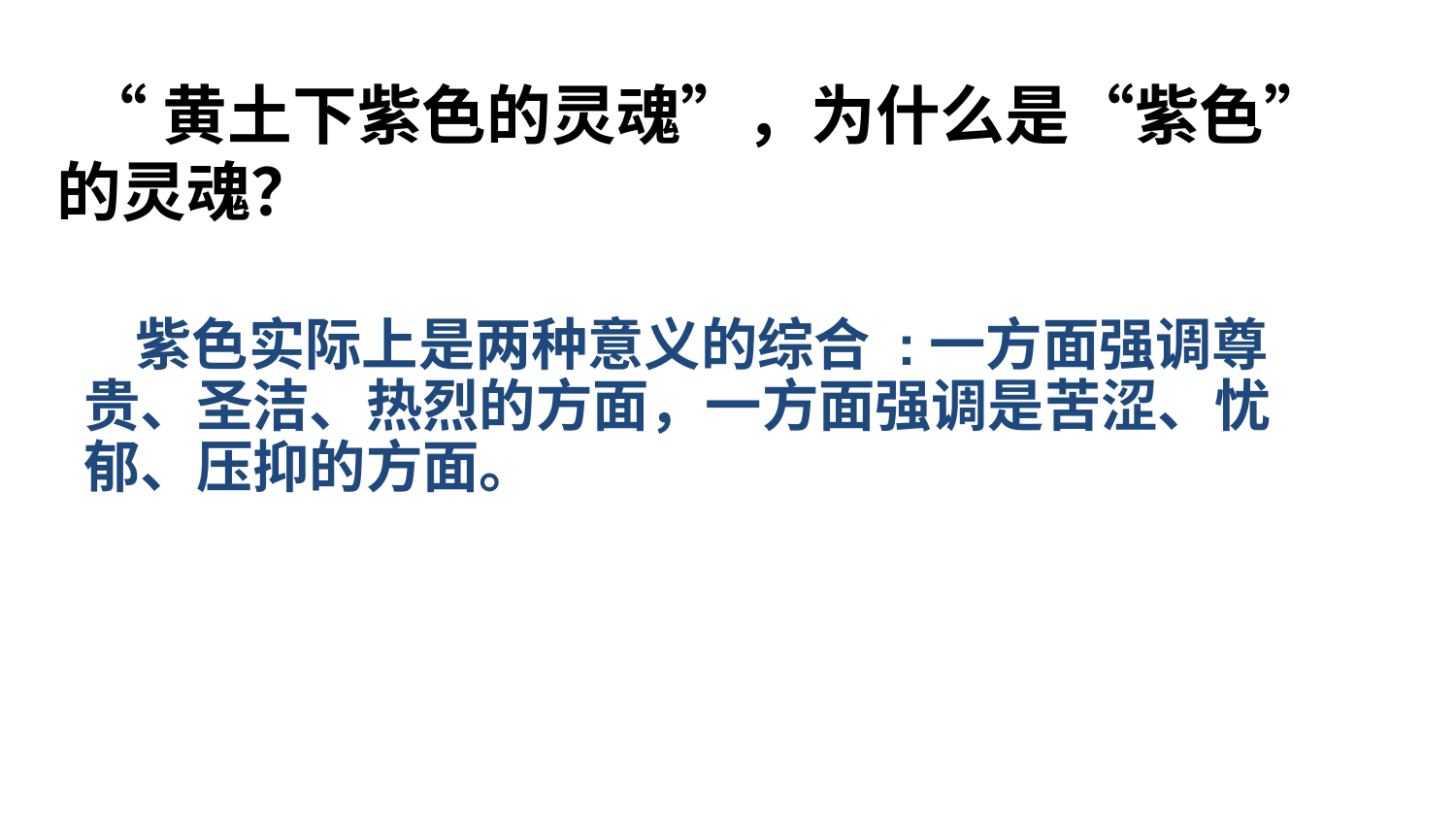

“黄土下紫色的灵魂”，为什么是“紫色”的灵魂？
   紫色实际上是两种意义的综合 :一方面强调尊贵、圣洁、热烈的方面，一方面强调是苦涩、忧郁、压抑的方面。